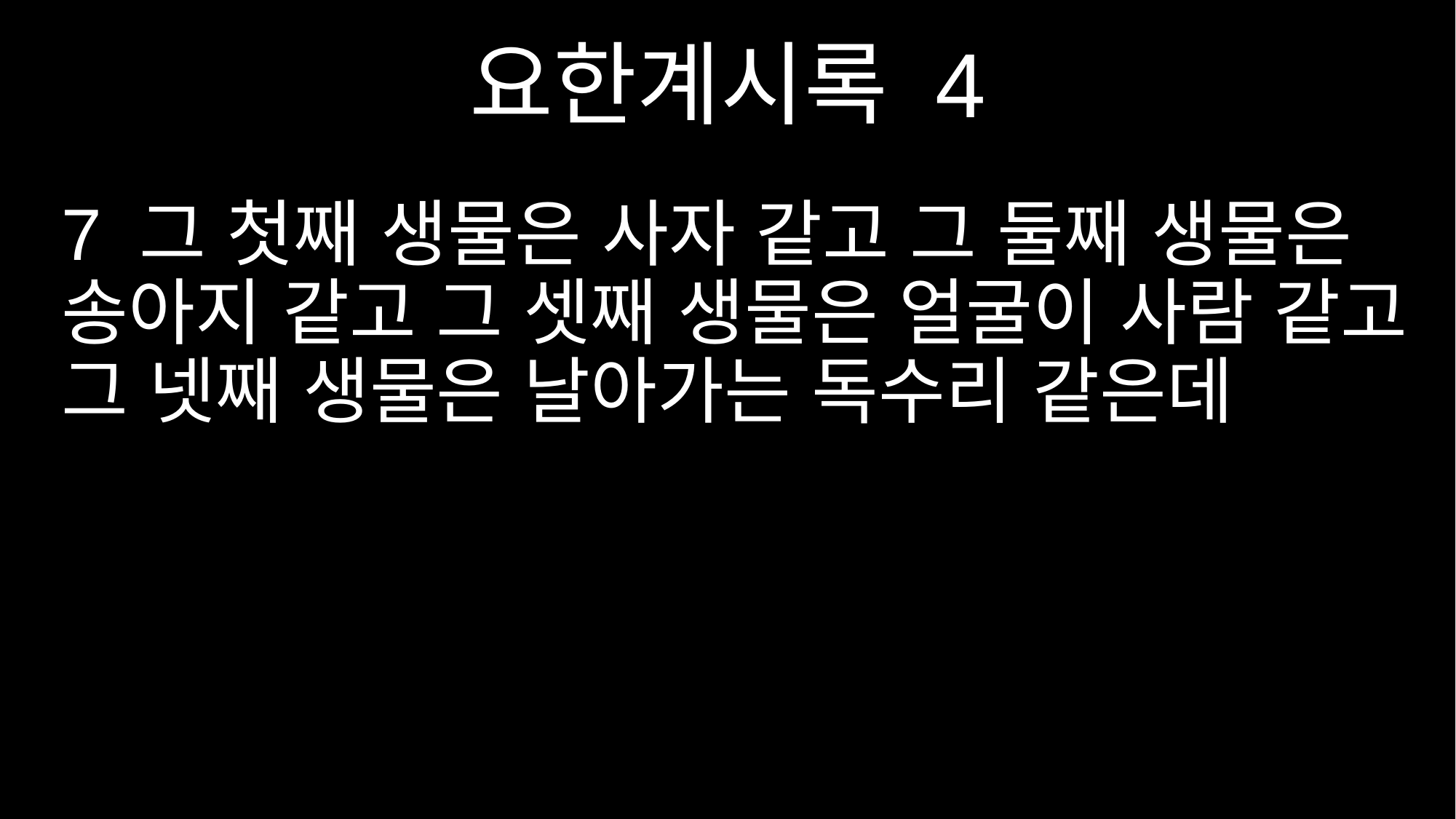

요한계시록 4
7 그 첫째 생물은 사자 같고 그 둘째 생물은 송아지 같고 그 셋째 생물은 얼굴이 사람 같고 그 넷째 생물은 날아가는 독수리 같은데